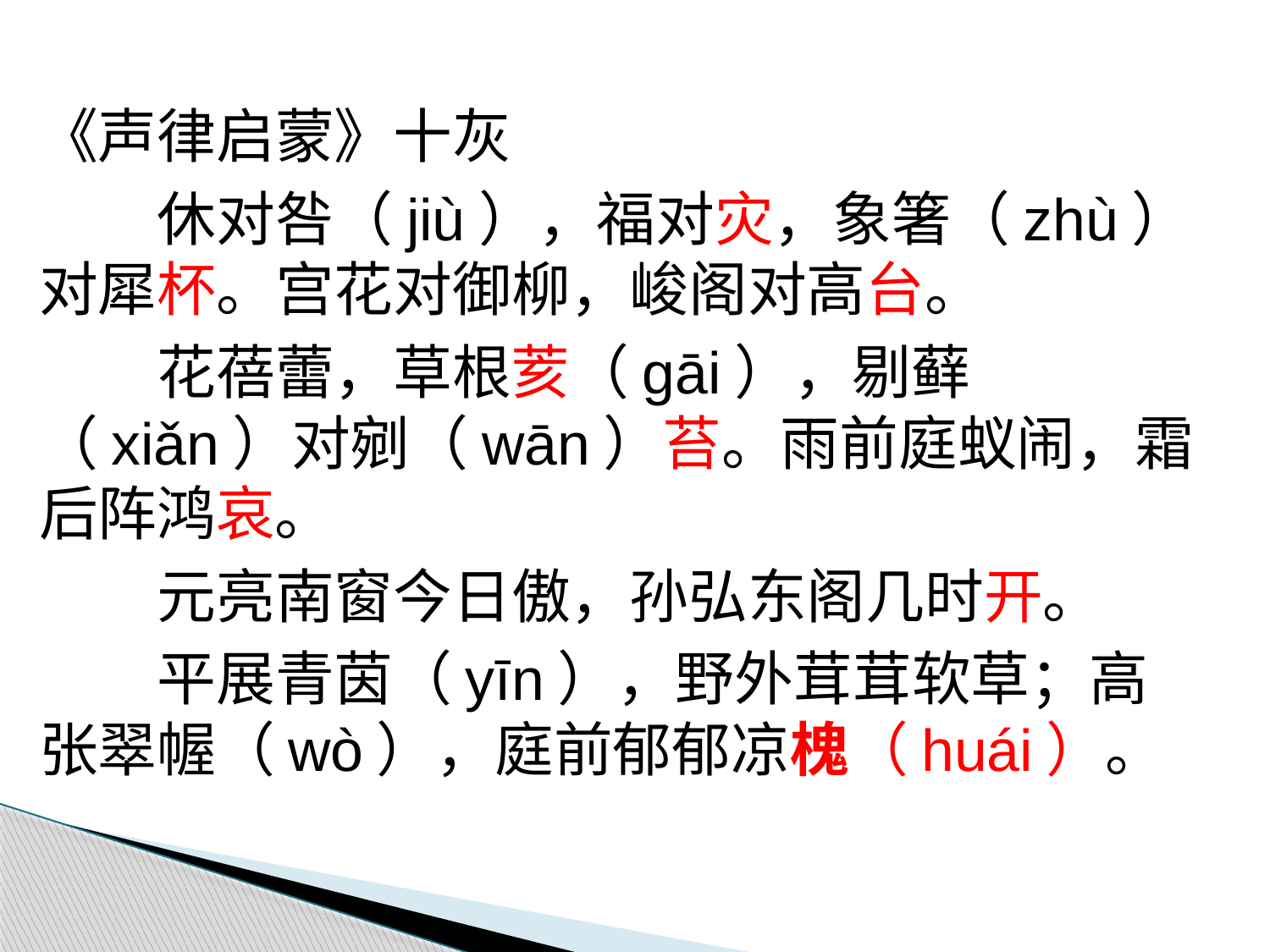

《声律启蒙》十灰
        休对咎（jiù），福对灾，象箸（zhù）对犀杯。宫花对御柳，峻阁对高台。
　　花蓓蕾，草根荄（gāi），剔藓（xiǎn）对剜（wān）苔。雨前庭蚁闹，霜后阵鸿哀。
　　元亮南窗今日傲，孙弘东阁几时开。
　　平展青茵（yīn），野外茸茸软草；高张翠幄（wò），庭前郁郁凉槐（huái）。